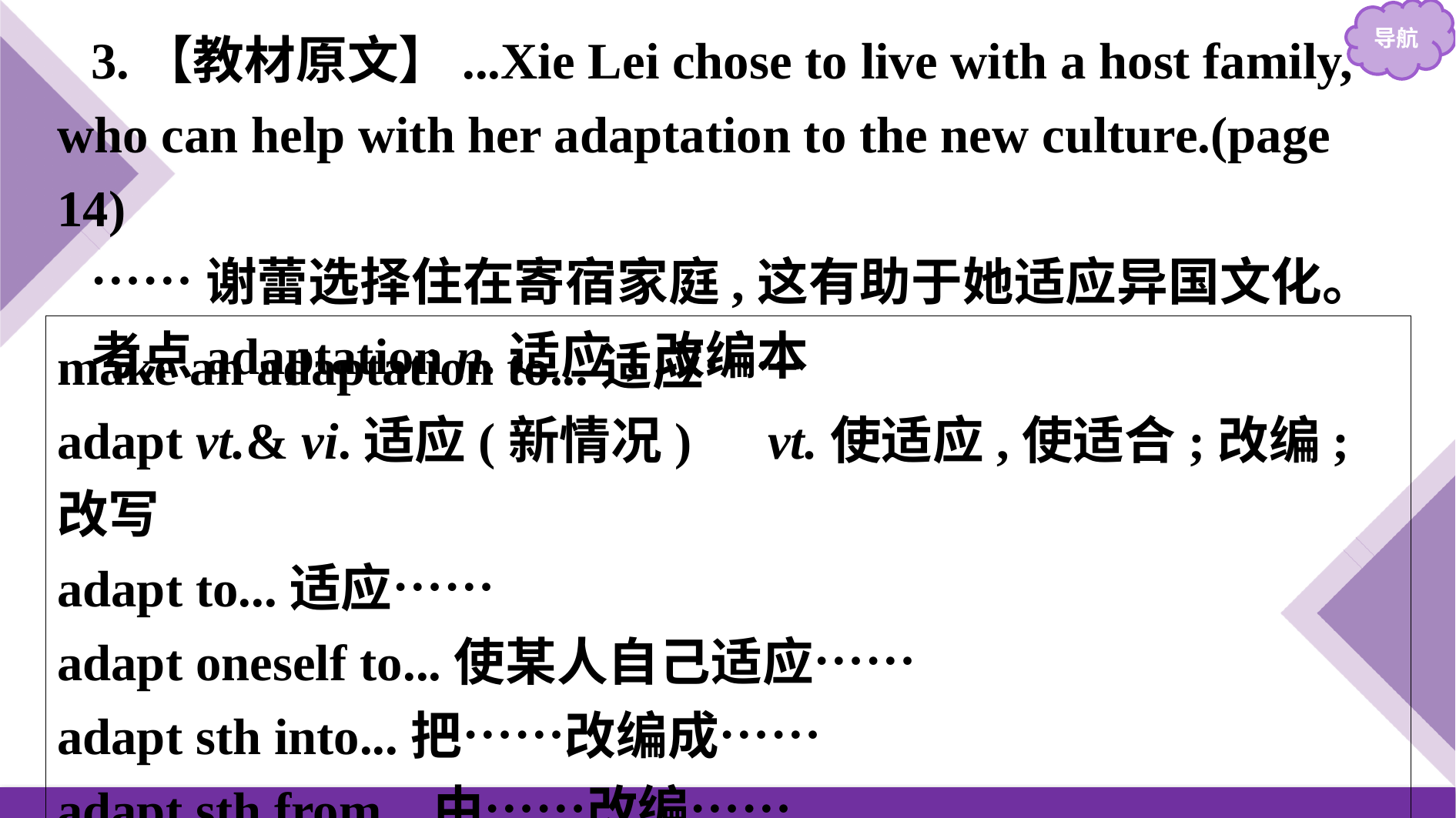

3.【教材原文】...Xie Lei chose to live with a host family, who can help with her adaptation to the new culture.(page 14)
……谢蕾选择住在寄宿家庭,这有助于她适应异国文化。
考点adaptation n.适应;改编本
make an adaptation to...适应……
adapt vt.& vi.适应(新情况)　vt.使适应,使适合;改编;改写
adapt to...适应……
adapt oneself to...使某人自己适应……
adapt sth into...把……改编成……
adapt sth from...由……改编……